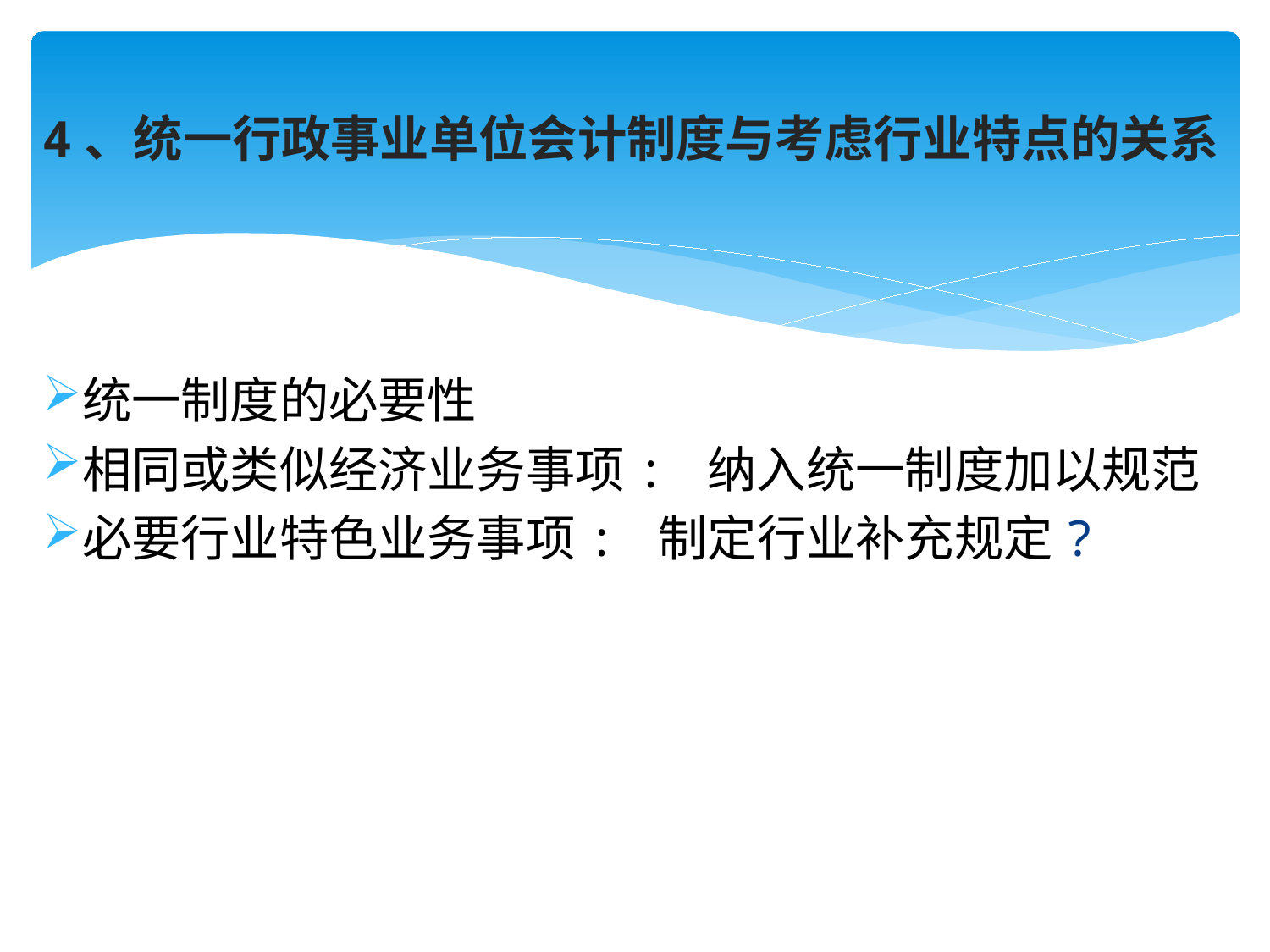

# 4、统一行政事业单位会计制度与考虑行业特点的关系
统一制度的必要性
相同或类似经济业务事项: 纳入统一制度加以规范
必要行业特色业务事项: 制定行业补充规定?